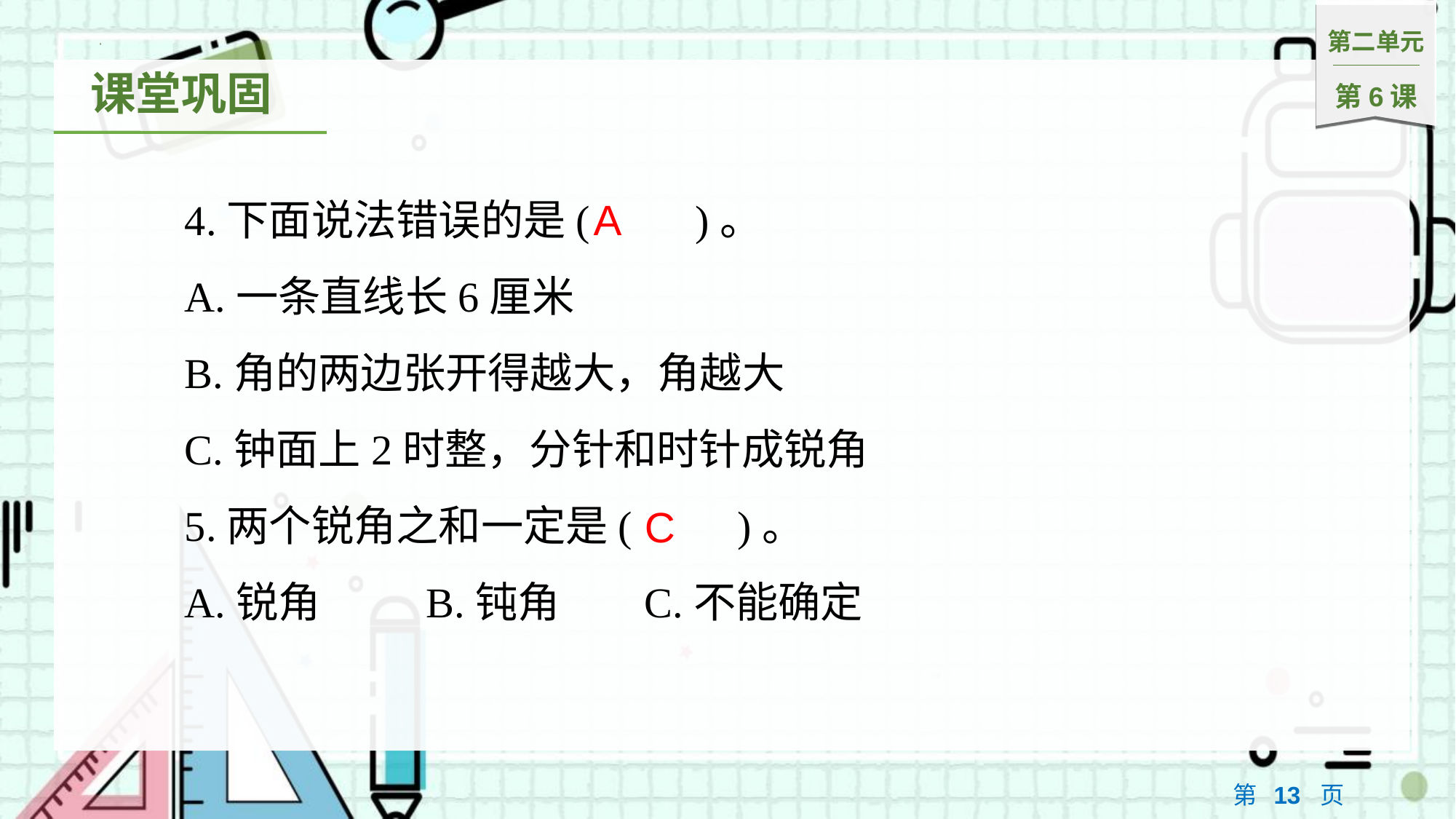

4.下面说法错误的是(　　)。
A.一条直线长6厘米
B.角的两边张开得越大，角越大
C.钟面上2时整，分针和时针成锐角
5.两个锐角之和一定是(　　)。
A.锐角 	B.钝角 	C.不能确定
A
C